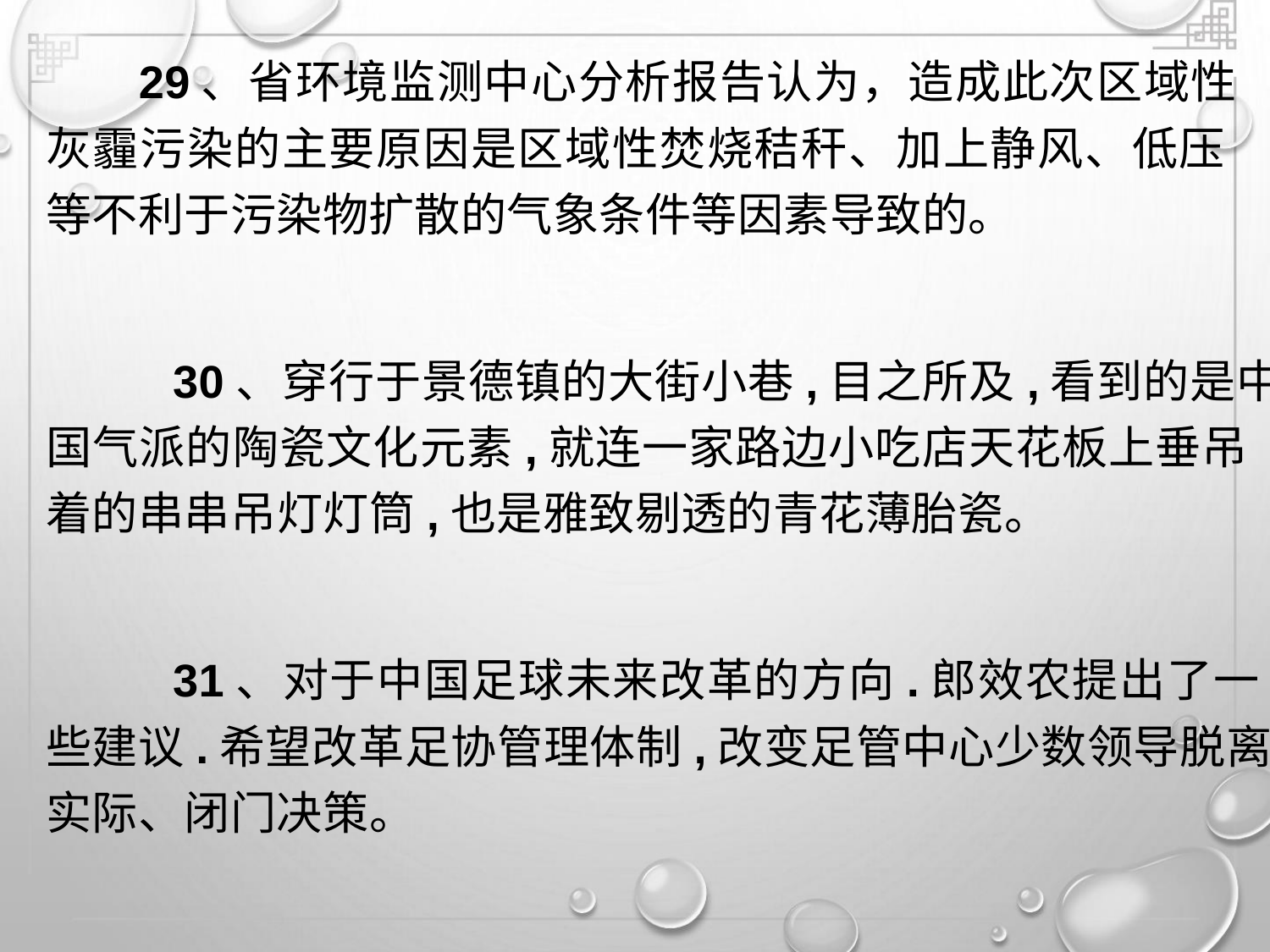

29、省环境监测中心分析报告认为，造成此次区域性
灰霾污染的主要原因是区域性焚烧秸秆、加上静风、低压
等不利于污染物扩散的气象条件等因素导致的。
30、穿行于景德镇的大街小巷,目之所及,看到的是中
国气派的陶瓷文化元素,就连一家路边小吃店天花板上垂吊
着的串串吊灯灯筒,也是雅致剔透的青花薄胎瓷。
31、对于中国足球未来改革的方向.郎效农提出了一
些建议.希望改革足协管理体制,改变足管中心少数领导脱离
实际、闭门决策。